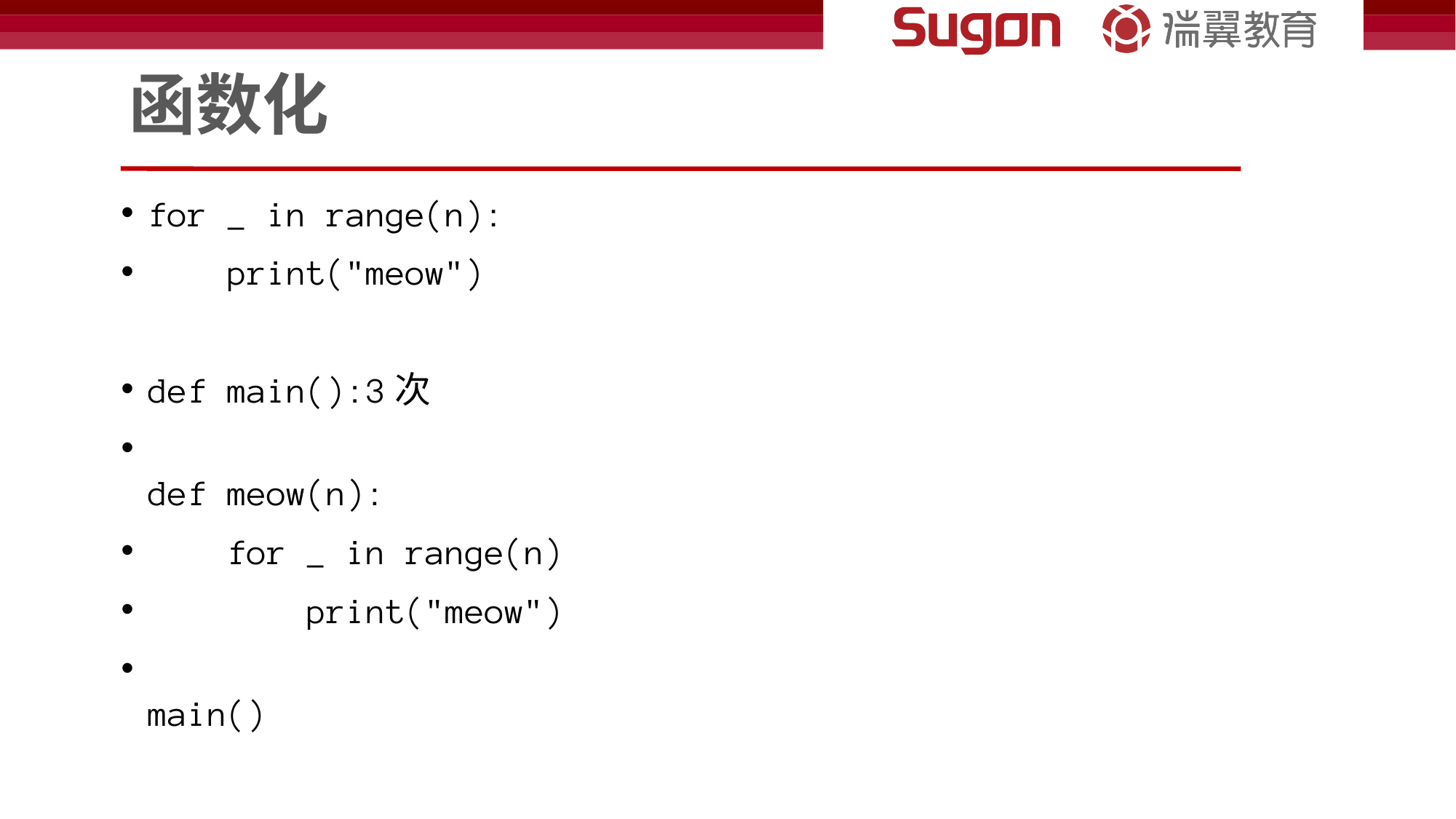

# 函数化
for _ in range(n):
    print("meow")

def main():3次
def meow(n):
    for _ in range(n)
        print("meow")
main()